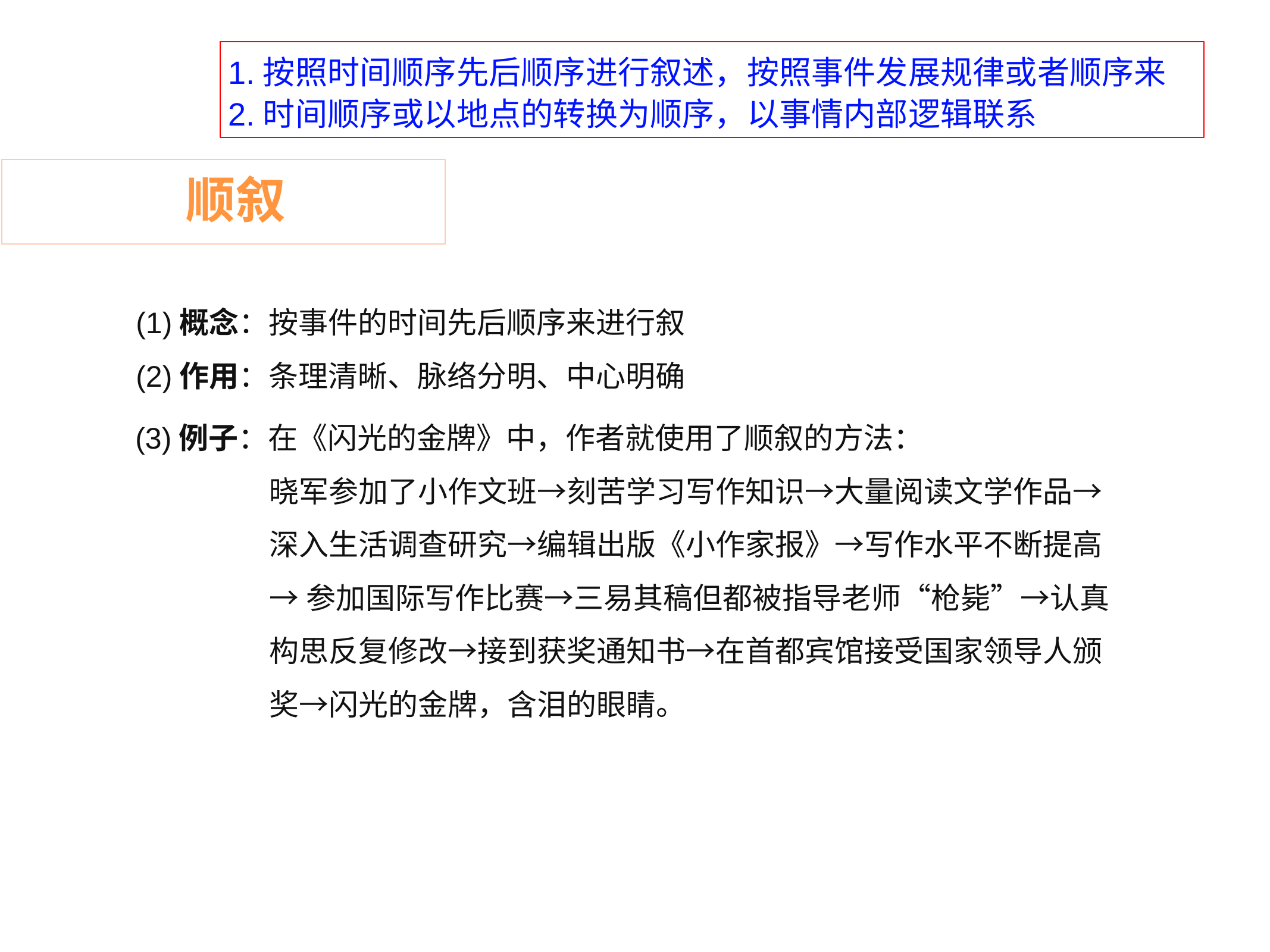

1.按照时间顺序先后顺序进行叙述，按照事件发展规律或者顺序来
2.时间顺序或以地点的转换为顺序，以事情内部逻辑联系

顺叙
(1)概念：按事件的时间先后顺序来进行叙

(2)作用：条理清晰、脉络分明、中心明确
(3)例子：在《闪光的金牌》中，作者就使用了顺叙的方法：

	晓军参加了小作文班→刻苦学习写作知识→大量阅读文学作品→

	深入生活调查研究→编辑出版《小作家报》→写作水平不断提高

	→参加国际写作比赛→三易其稿但都被指导老师“枪毙”→认真

	构思反复修改→接到获奖通知书→在首都宾馆接受国家领导人颁

	奖→闪光的金牌，含泪的眼睛。